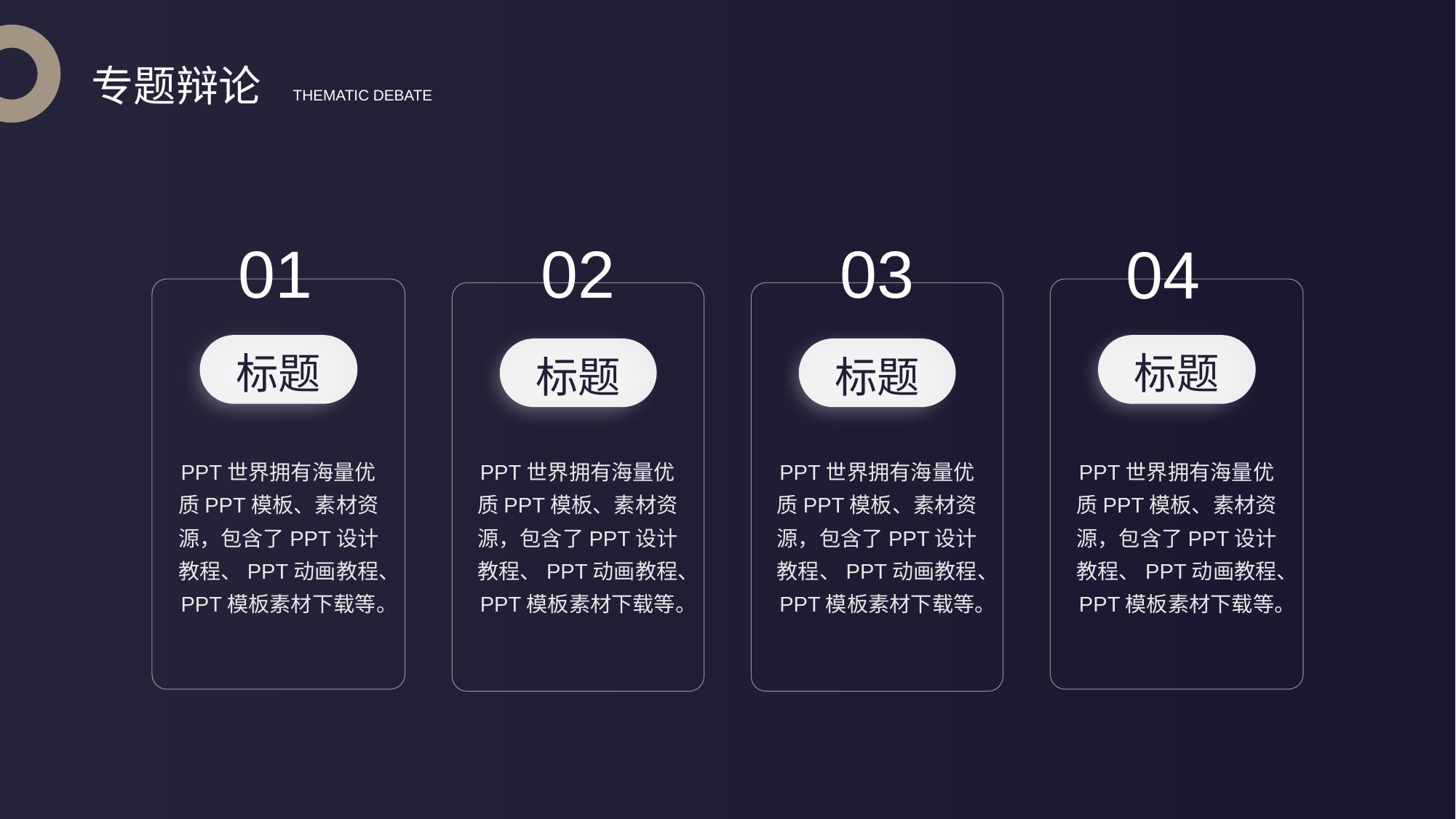

专题辩论
THEMATIC DEBATE
03
02
01
04

标题
标题
标题
标题
PPT世界拥有海量优质PPT模板、素材资源，包含了PPT设计教程、PPT动画教程、PPT模板素材下载等。
PPT世界拥有海量优质PPT模板、素材资源，包含了PPT设计教程、PPT动画教程、PPT模板素材下载等。
PPT世界拥有海量优质PPT模板、素材资源，包含了PPT设计教程、PPT动画教程、PPT模板素材下载等。
PPT世界拥有海量优质PPT模板、素材资源，包含了PPT设计教程、PPT动画教程、PPT模板素材下载等。